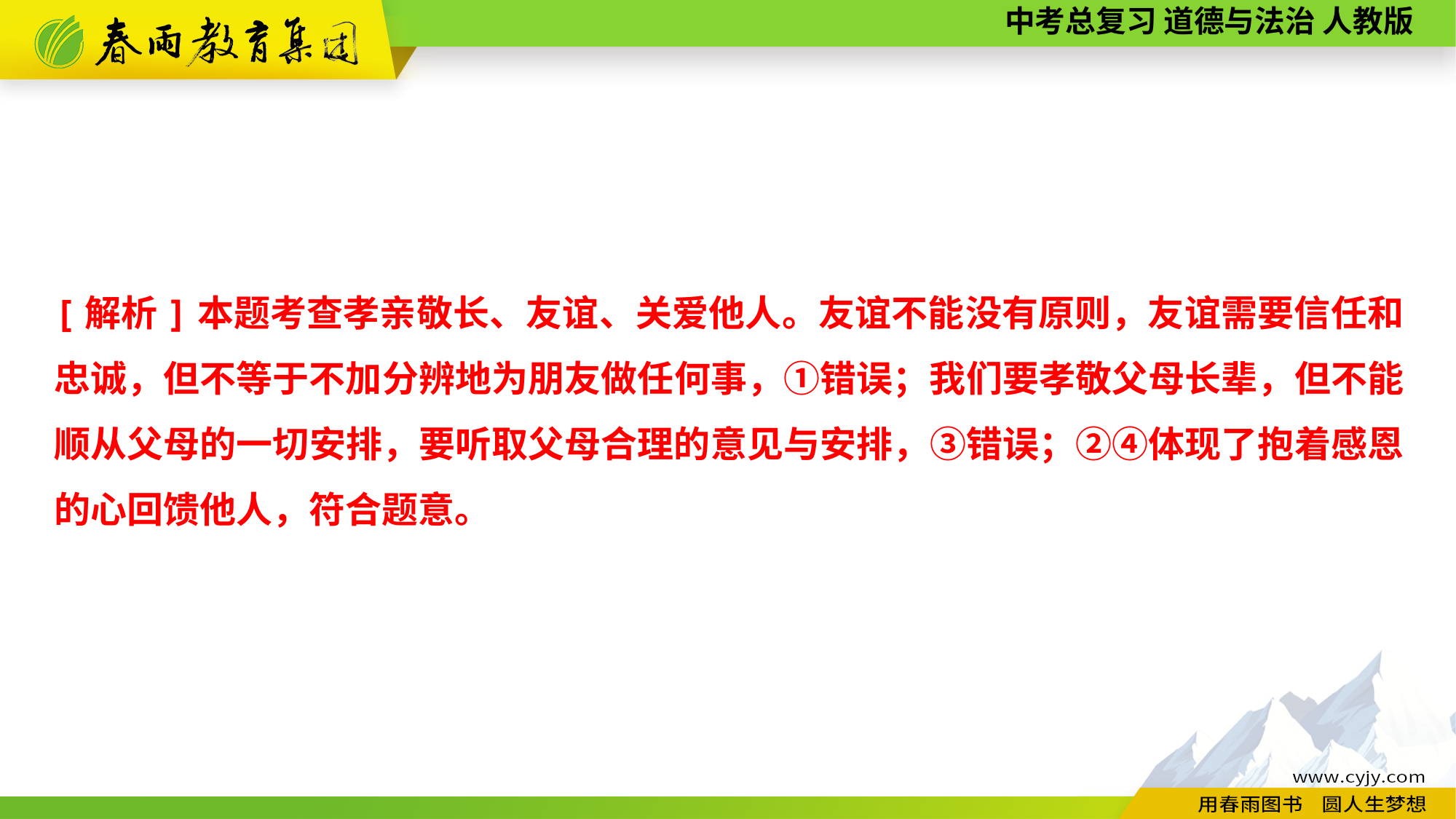

[解析]本题考查孝亲敬长、友谊、关爱他人。友谊不能没有原则，友谊需要信任和忠诚，但不等于不加分辨地为朋友做任何事，①错误；我们要孝敬父母长辈，但不能顺从父母的一切安排，要听取父母合理的意见与安排，③错误；②④体现了抱着感恩的心回馈他人，符合题意。